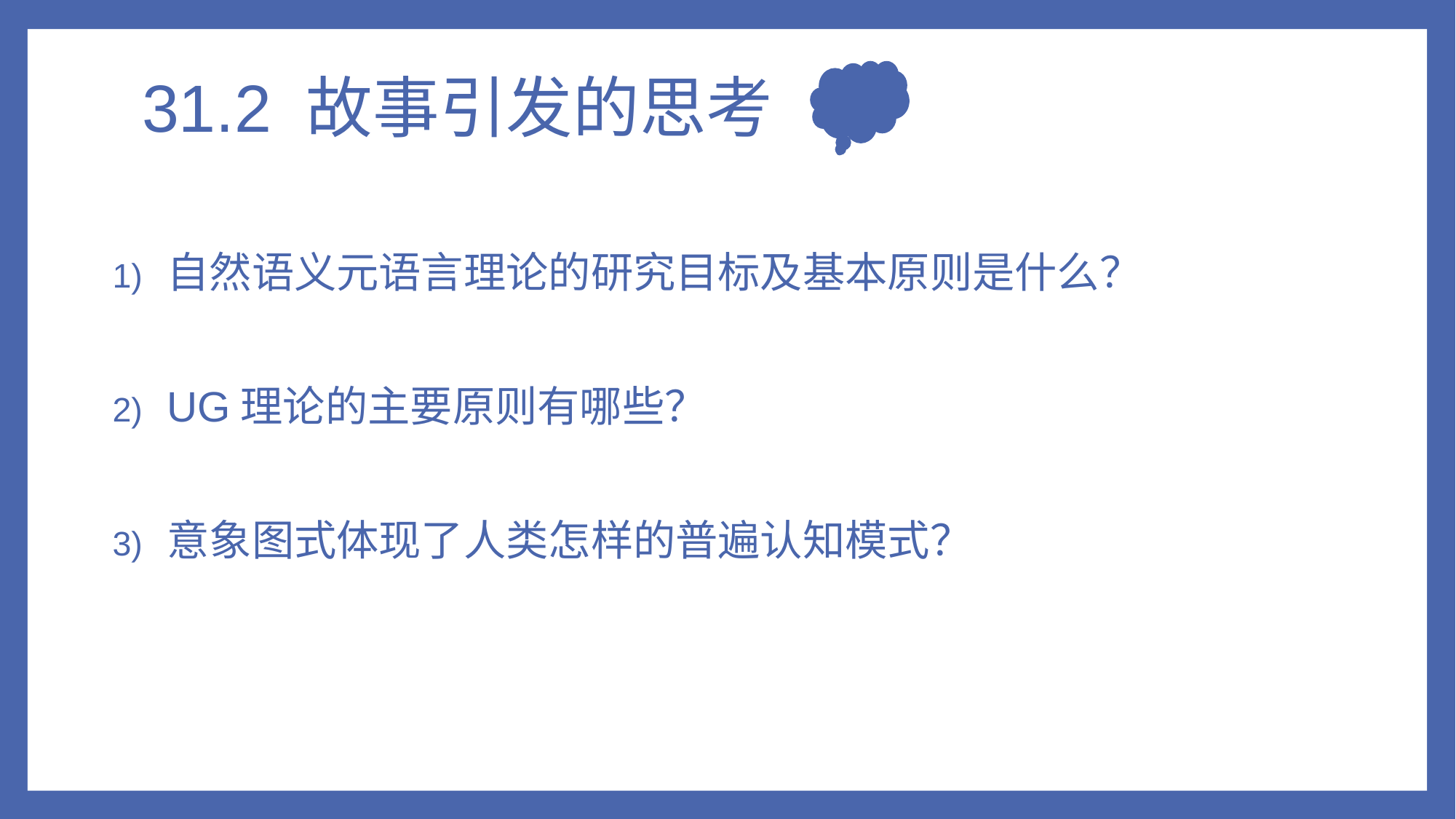

# 31.2 故事引发的思考

自然语义元语言理论的研究目标及基本原则是什么？

UG理论的主要原则有哪些？

意象图式体现了人类怎样的普遍认知模式？